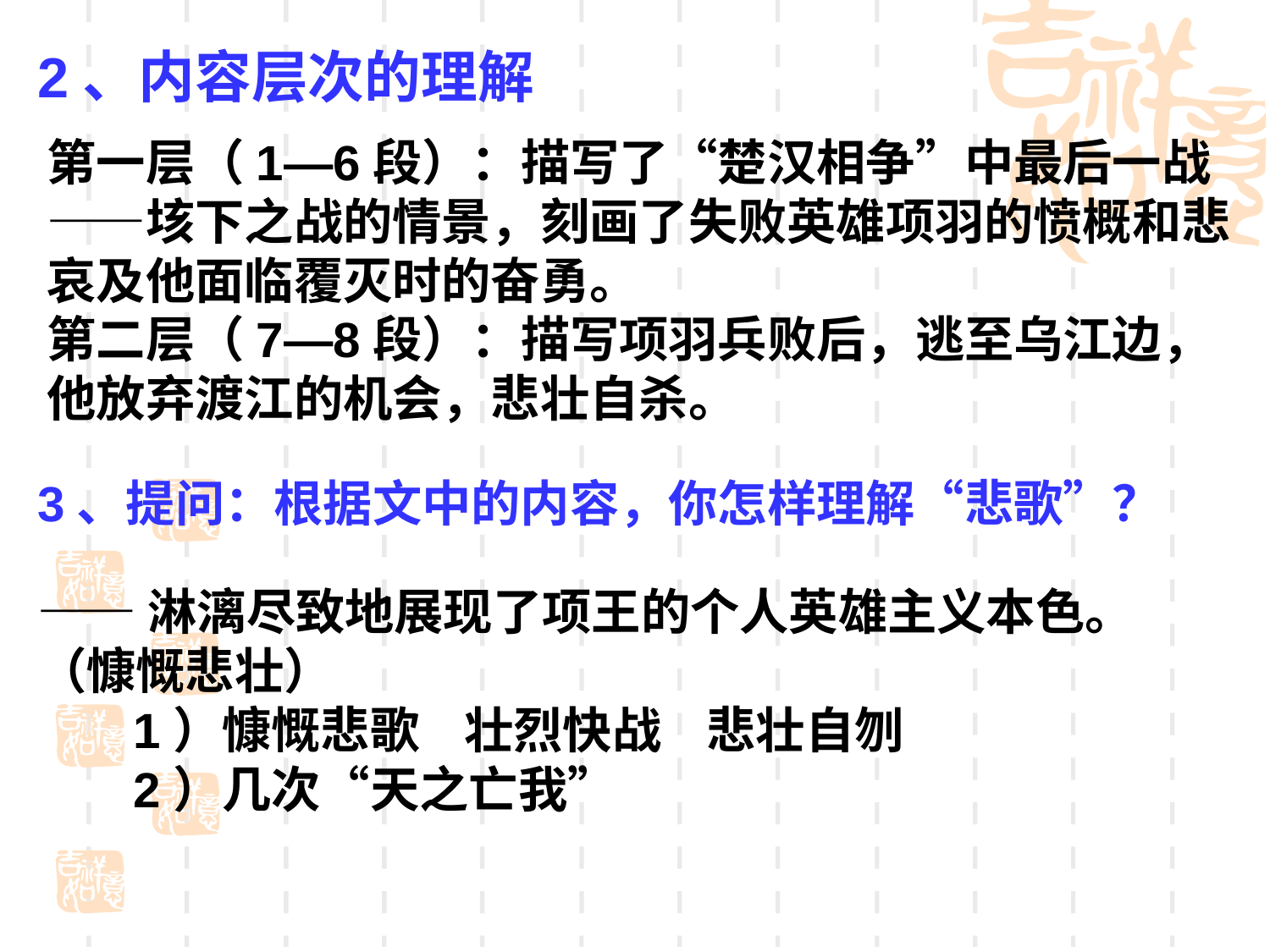

2、内容层次的理解

3、提问：根据文中的内容，你怎样理解“悲歌”？
第一层（1—6段）：描写了“楚汉相争”中最后一战——垓下之战的情景，刻画了失败英雄项羽的愤概和悲哀及他面临覆灭时的奋勇。
第二层（7—8段）：描写项羽兵败后，逃至乌江边，他放弃渡江的机会，悲壮自杀。

——淋漓尽致地展现了项王的个人英雄主义本色。（慷慨悲壮）
       1）慷慨悲歌    壮烈快战    悲壮自刎
       2）几次“天之亡我”